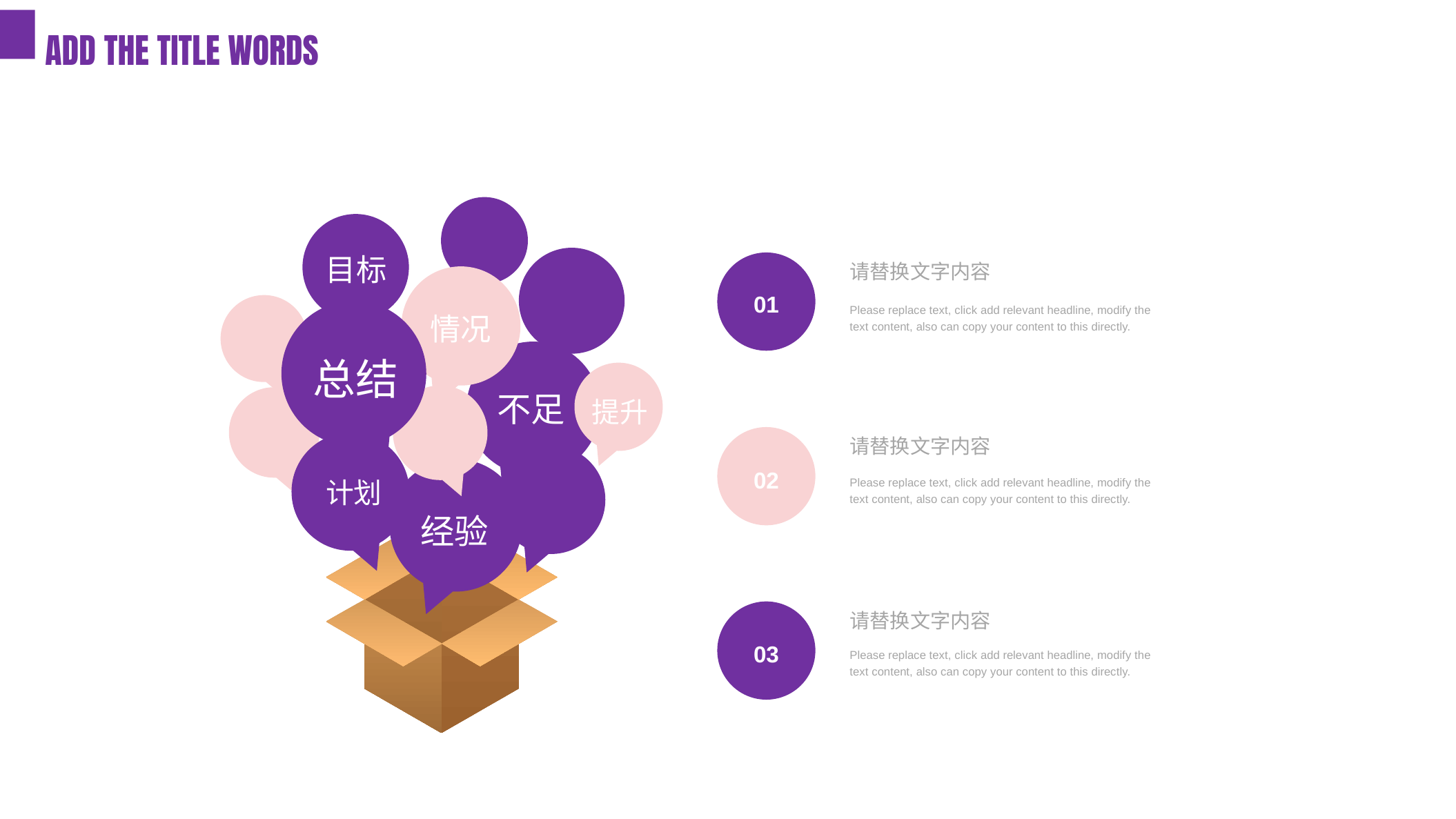

ADD THE TITLE WORDS

目标

情况
总结
不足
提升
计划
经验
请替换文字内容

01
Please replace text, click add relevant headline, modify the text content, also can copy your content to this directly.
请替换文字内容

02
Please replace text, click add relevant headline, modify the text content, also can copy your content to this directly.

请替换文字内容

03
Please replace text, click add relevant headline, modify the text content, also can copy your content to this directly.